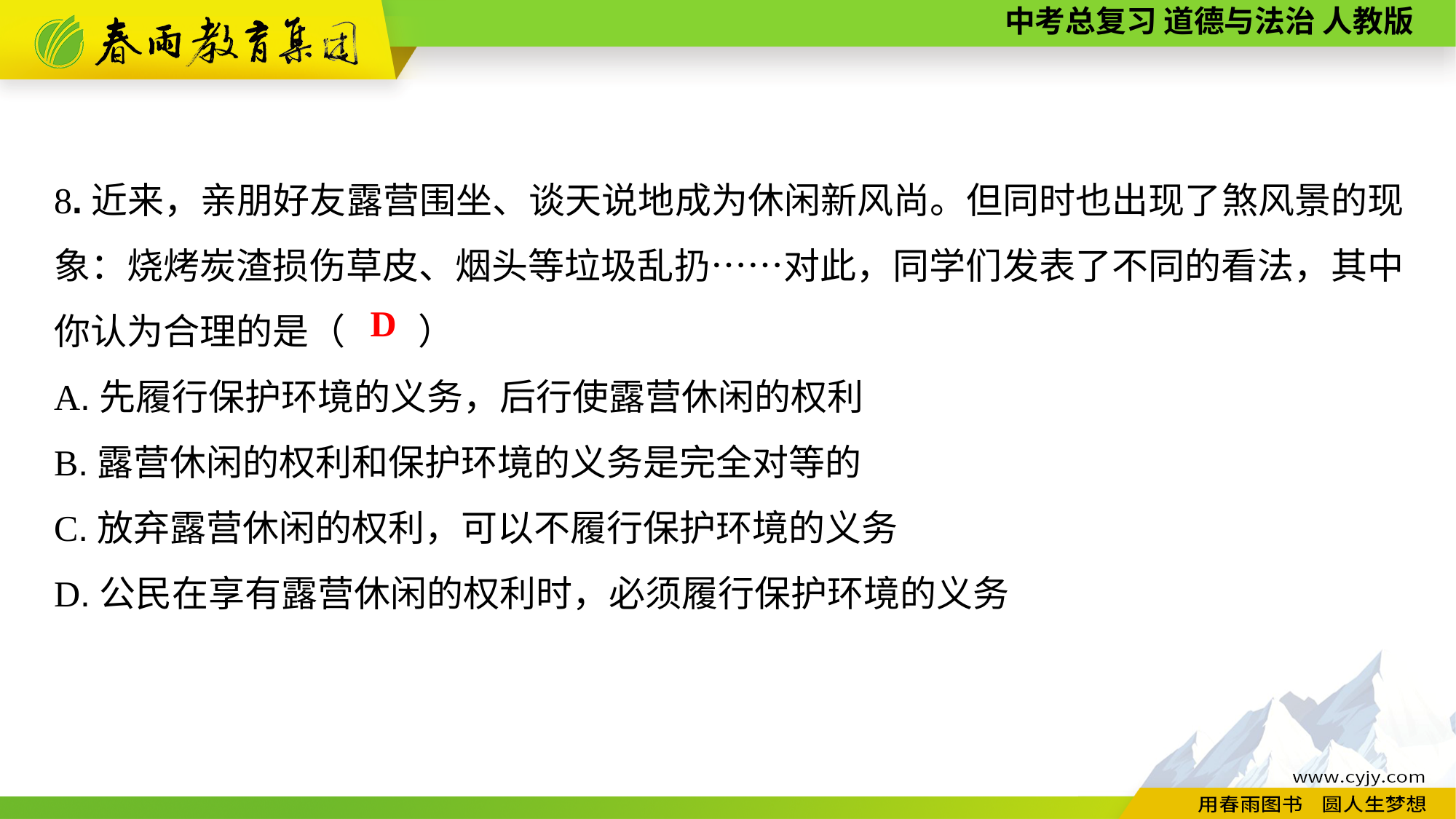

8.近来，亲朋好友露营围坐、谈天说地成为休闲新风尚。但同时也出现了煞风景的现象：烧烤炭渣损伤草皮、烟头等垃圾乱扔……对此，同学们发表了不同的看法，其中你认为合理的是（　　）
A.先履行保护环境的义务，后行使露营休闲的权利
B.露营休闲的权利和保护环境的义务是完全对等的
C.放弃露营休闲的权利，可以不履行保护环境的义务
D.公民在享有露营休闲的权利时，必须履行保护环境的义务
D